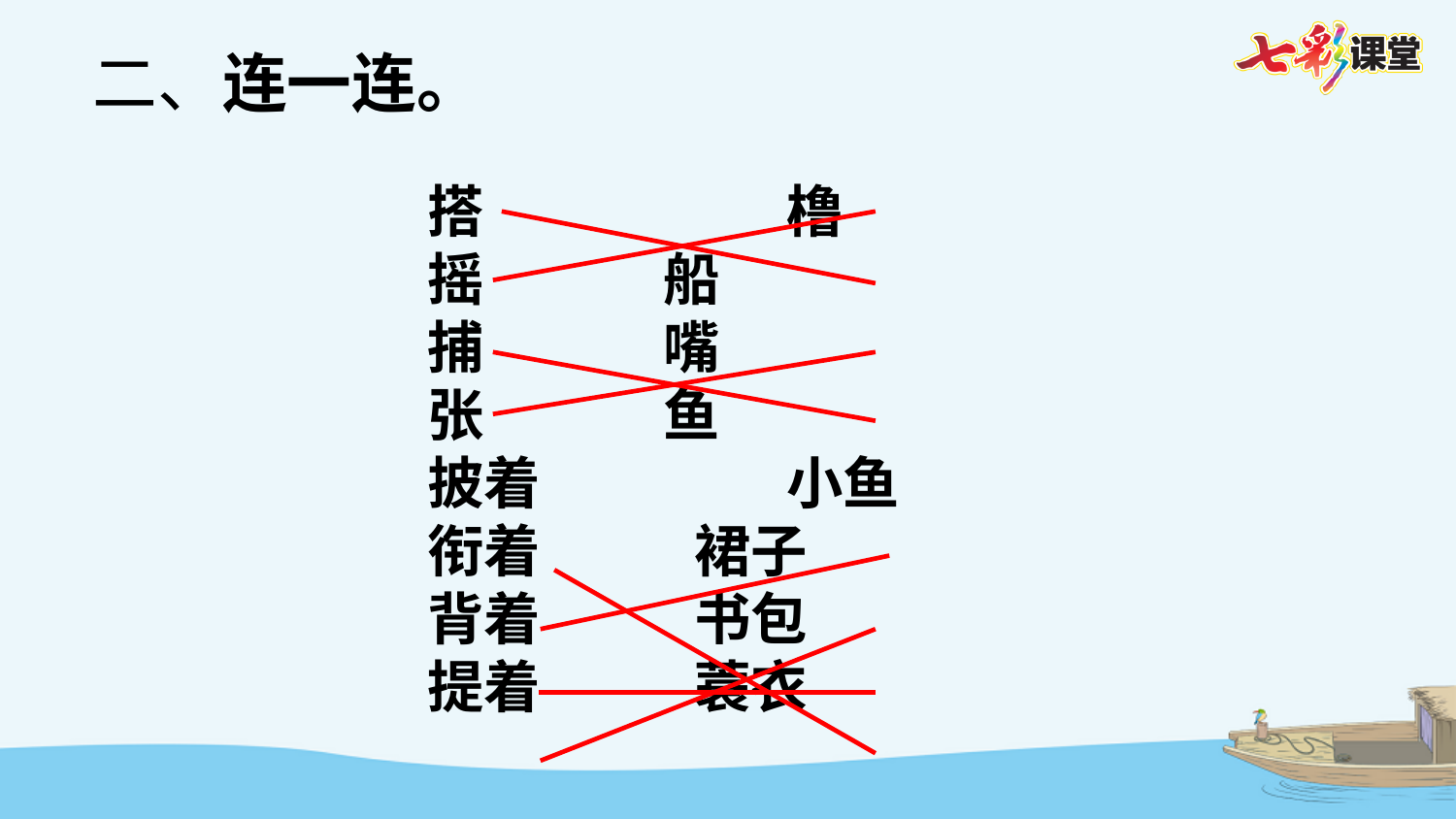

二、连一连。
搭　　　　      橹
摇              船
捕              嘴
张              鱼
披着　　　      小鱼
衔着            裙子
背着            书包
提着            蓑衣